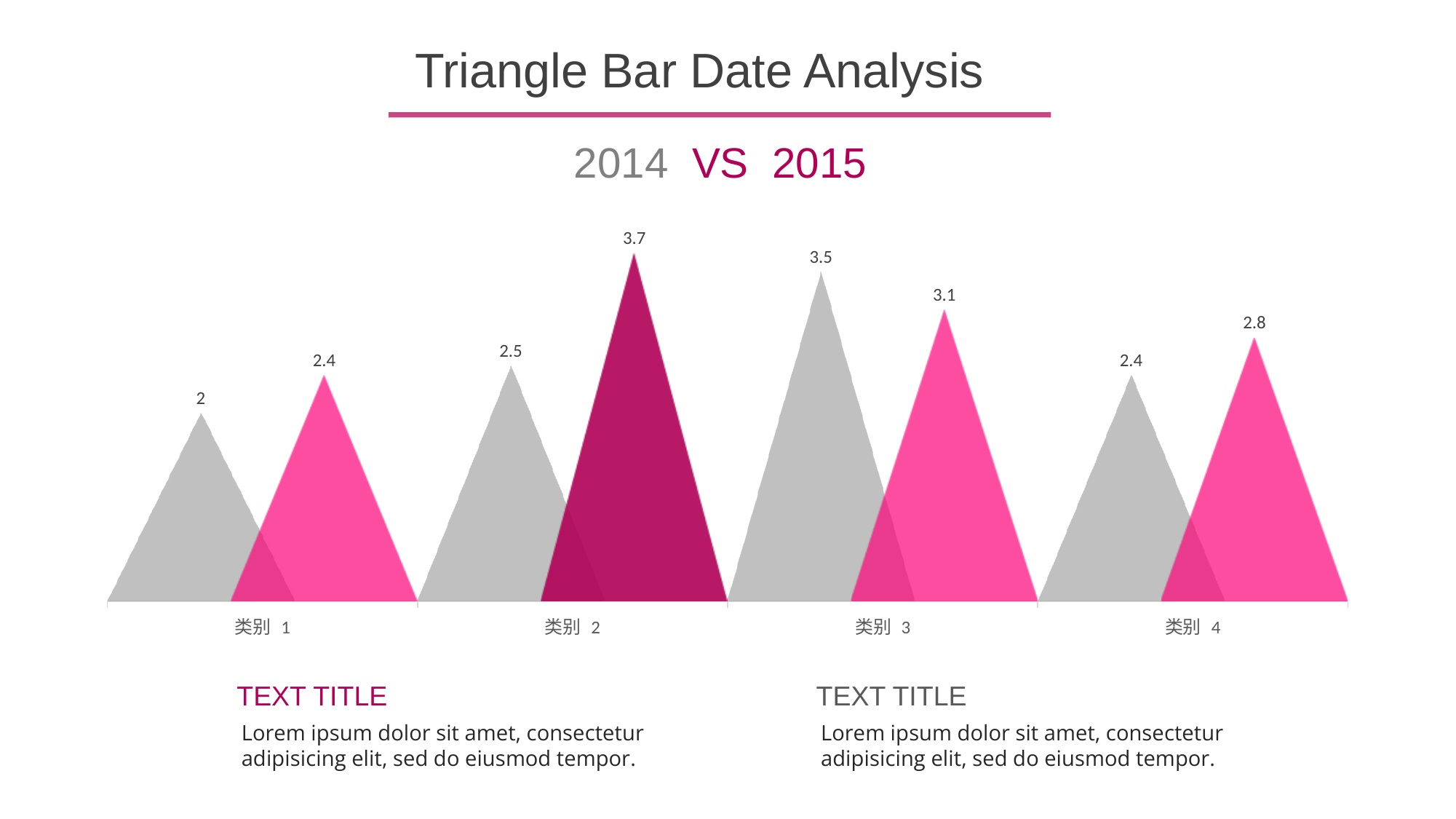

Triangle Bar Date Analysis

2014  VS  2015

### Chart

| Category | 系列 1 | 系列 2 |
|---|---|---|
| 类别 1 | 2.0 | 2.4 |
| 类别 2 | 2.5 | 3.7 |
| 类别 3 | 3.5 | 3.1 |
| 类别 4 | 2.4 | 2.8 |
TEXT TITLE
Lorem ipsum dolor sit amet, consectetur adipisicing elit, sed do eiusmod tempor.
TEXT TITLE
Lorem ipsum dolor sit amet, consectetur adipisicing elit, sed do eiusmod tempor.